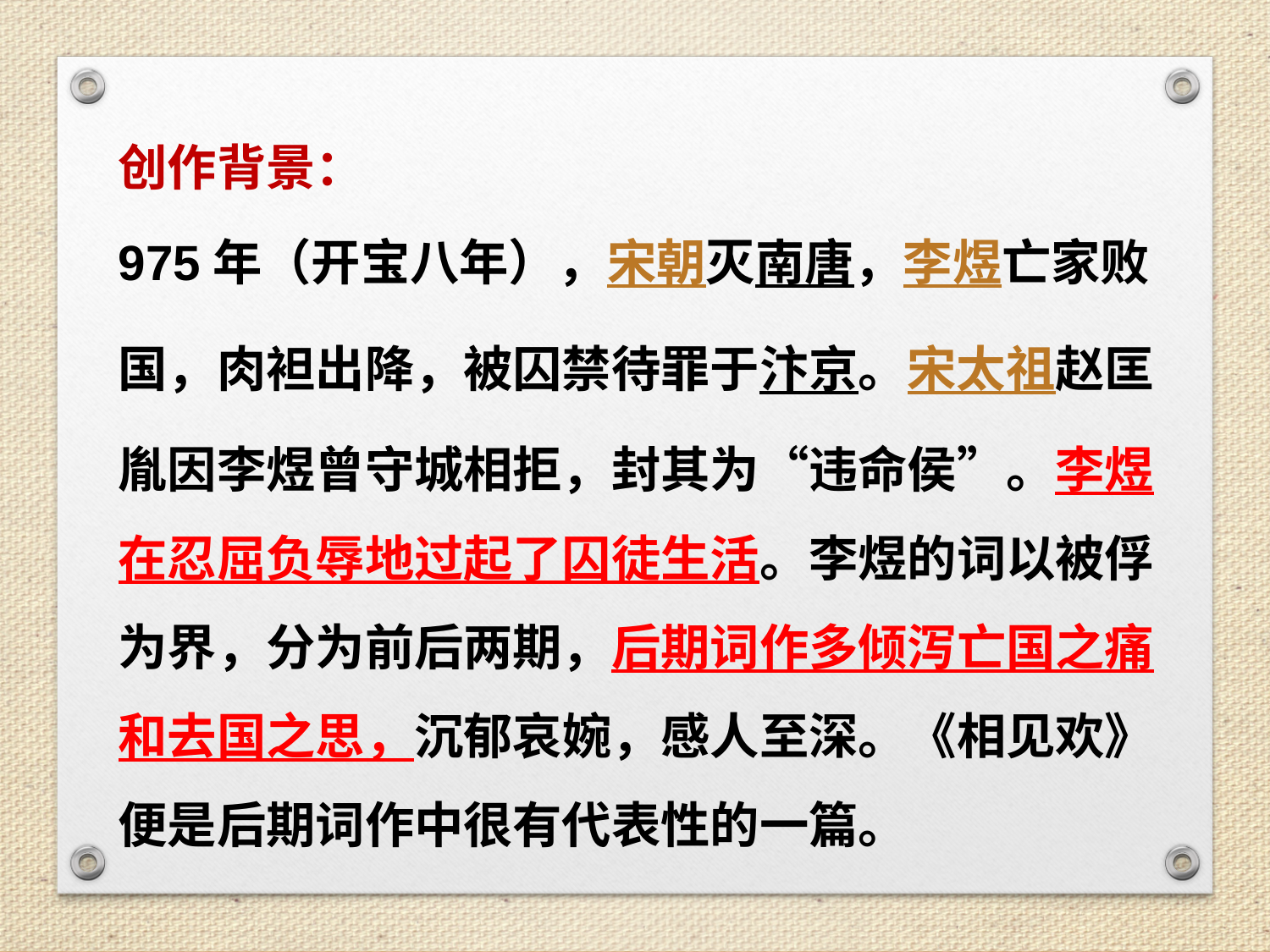

创作背景：
975年（开宝八年），宋朝灭南唐，李煜亡家败国，肉袒出降，被囚禁待罪于汴京。宋太祖赵匡胤因李煜曾守城相拒，封其为“违命侯”。李煜在忍屈负辱地过起了囚徒生活。李煜的词以被俘为界，分为前后两期，后期词作多倾泻亡国之痛和去国之思，沉郁哀婉，感人至深。《相见欢》便是后期词作中很有代表性的一篇。